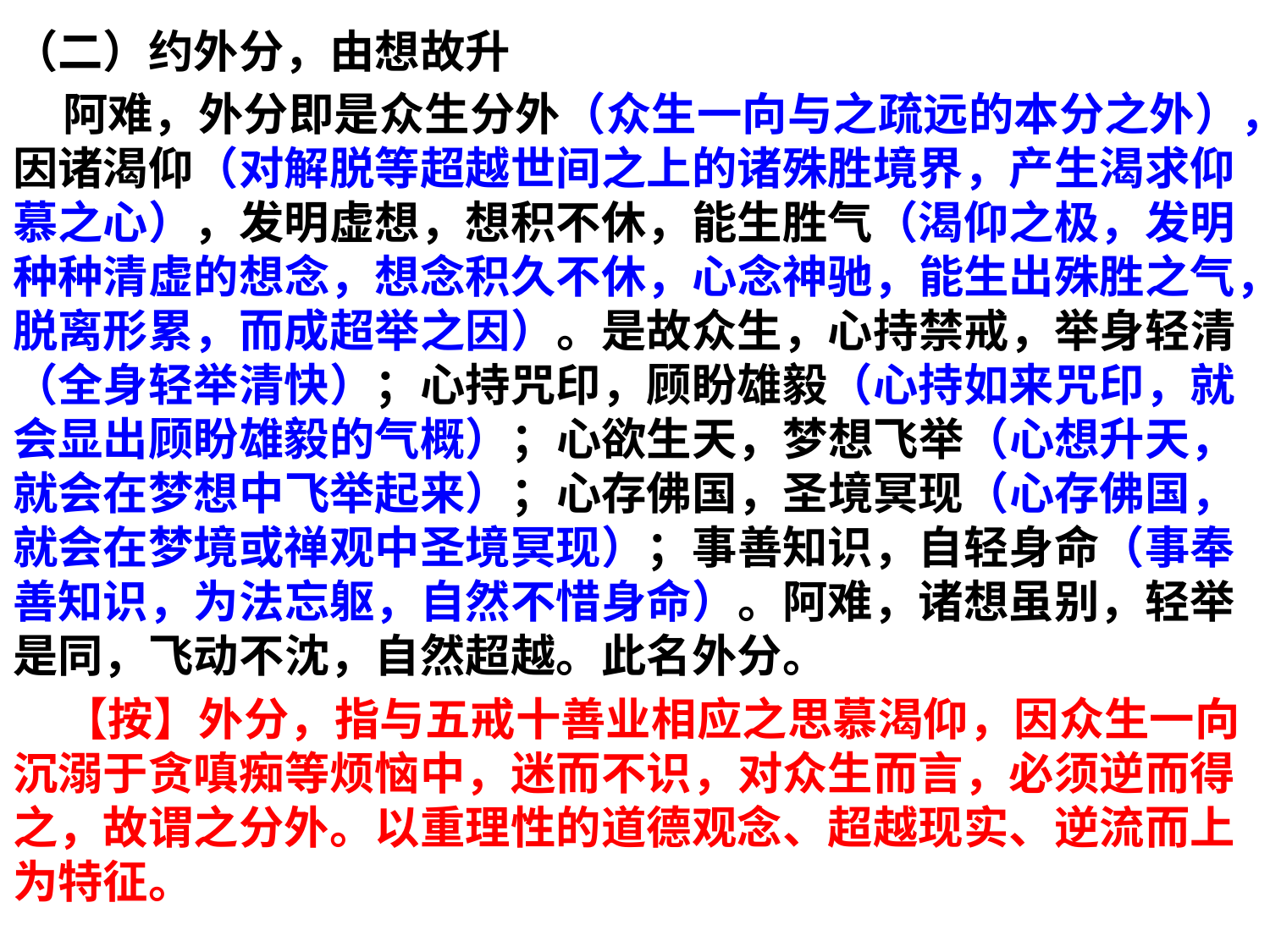

（二）约外分，由想故升
    阿难，外分即是众生分外（众生一向与之疏远的本分之外），因诸渴仰（对解脱等超越世间之上的诸殊胜境界，产生渴求仰慕之心），发明虚想，想积不休，能生胜气（渴仰之极，发明种种清虚的想念，想念积久不休，心念神驰，能生出殊胜之气，脱离形累，而成超举之因）。是故众生，心持禁戒，举身轻清（全身轻举清快）；心持咒印，顾盼雄毅（心持如来咒印，就会显出顾盼雄毅的气概）；心欲生天，梦想飞举（心想升天，就会在梦想中飞举起来）；心存佛国，圣境冥现（心存佛国，就会在梦境或禅观中圣境冥现）；事善知识，自轻身命（事奉善知识，为法忘躯，自然不惜身命）。阿难，诸想虽别，轻举是同，飞动不沈，自然超越。此名外分。
    【按】外分，指与五戒十善业相应之思慕渴仰，因众生一向沉溺于贪嗔痴等烦恼中，迷而不识，对众生而言，必须逆而得之，故谓之分外。以重理性的道德观念、超越现实、逆流而上为特征。